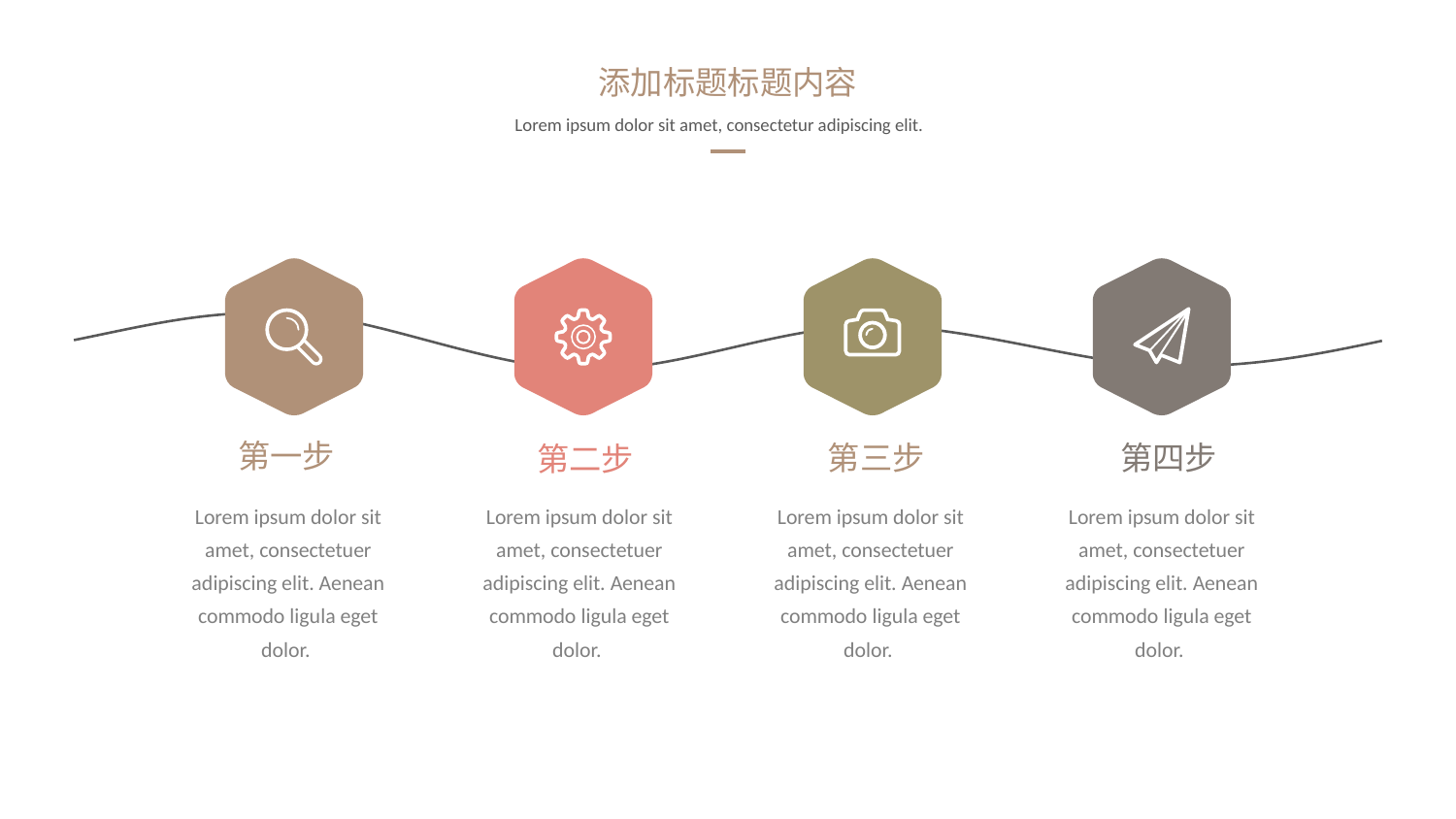

添加标题标题内容
Lorem ipsum dolor sit amet, consectetur adipiscing elit.

第一步
第三步
第四步
第二步
Lorem ipsum dolor sit amet, consectetuer adipiscing elit. Aenean commodo ligula eget dolor.
Lorem ipsum dolor sit amet, consectetuer adipiscing elit. Aenean commodo ligula eget dolor.
Lorem ipsum dolor sit amet, consectetuer adipiscing elit. Aenean commodo ligula eget dolor.
Lorem ipsum dolor sit amet, consectetuer adipiscing elit. Aenean commodo ligula eget dolor.